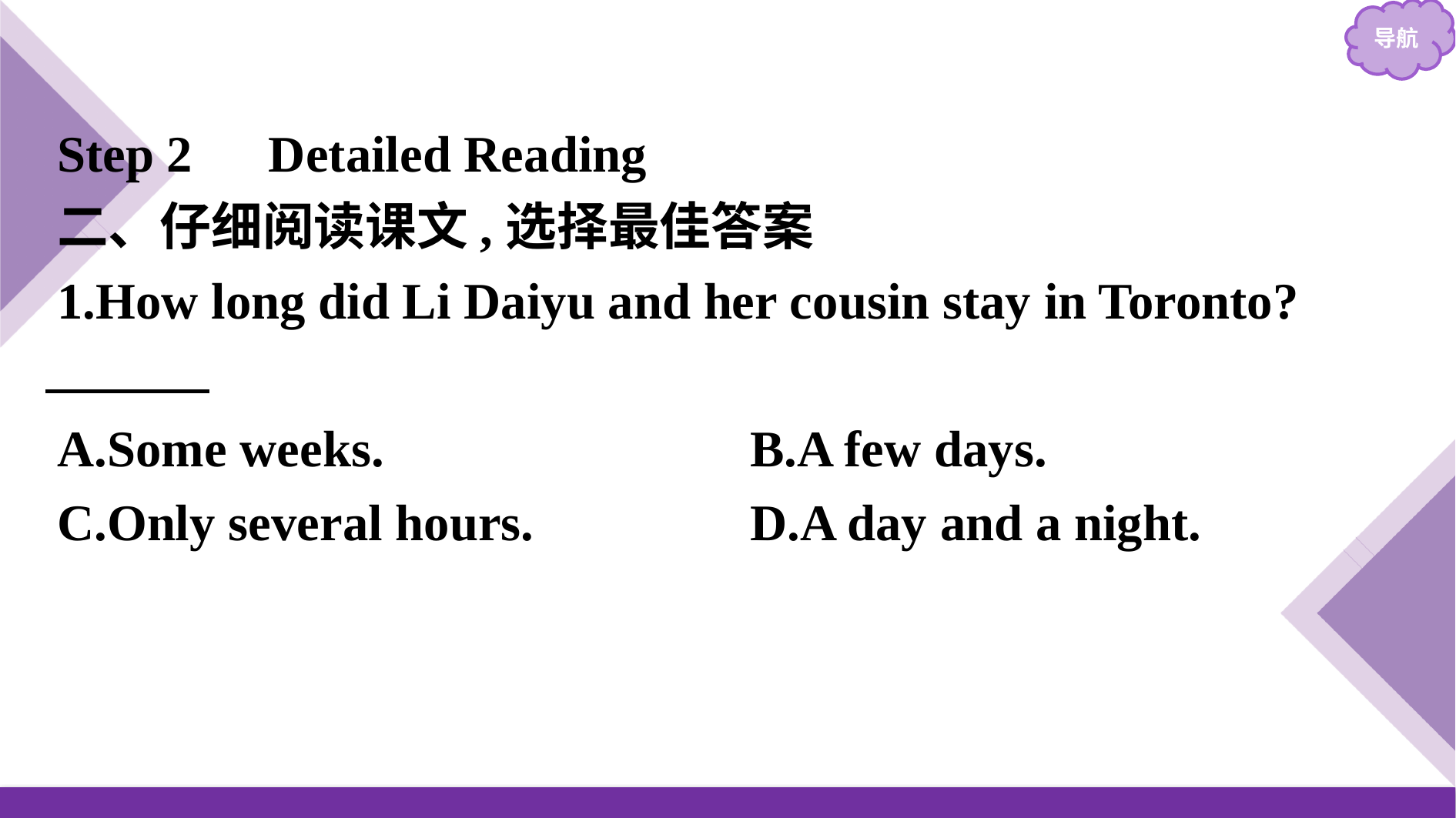

Step 2　Detailed Reading
二、仔细阅读课文,选择最佳答案
1.How long did Li Daiyu and her cousin stay in Toronto?
　C
A.Some weeks.　　　　　　	B.A few days.
C.Only several hours.		D.A day and a night.